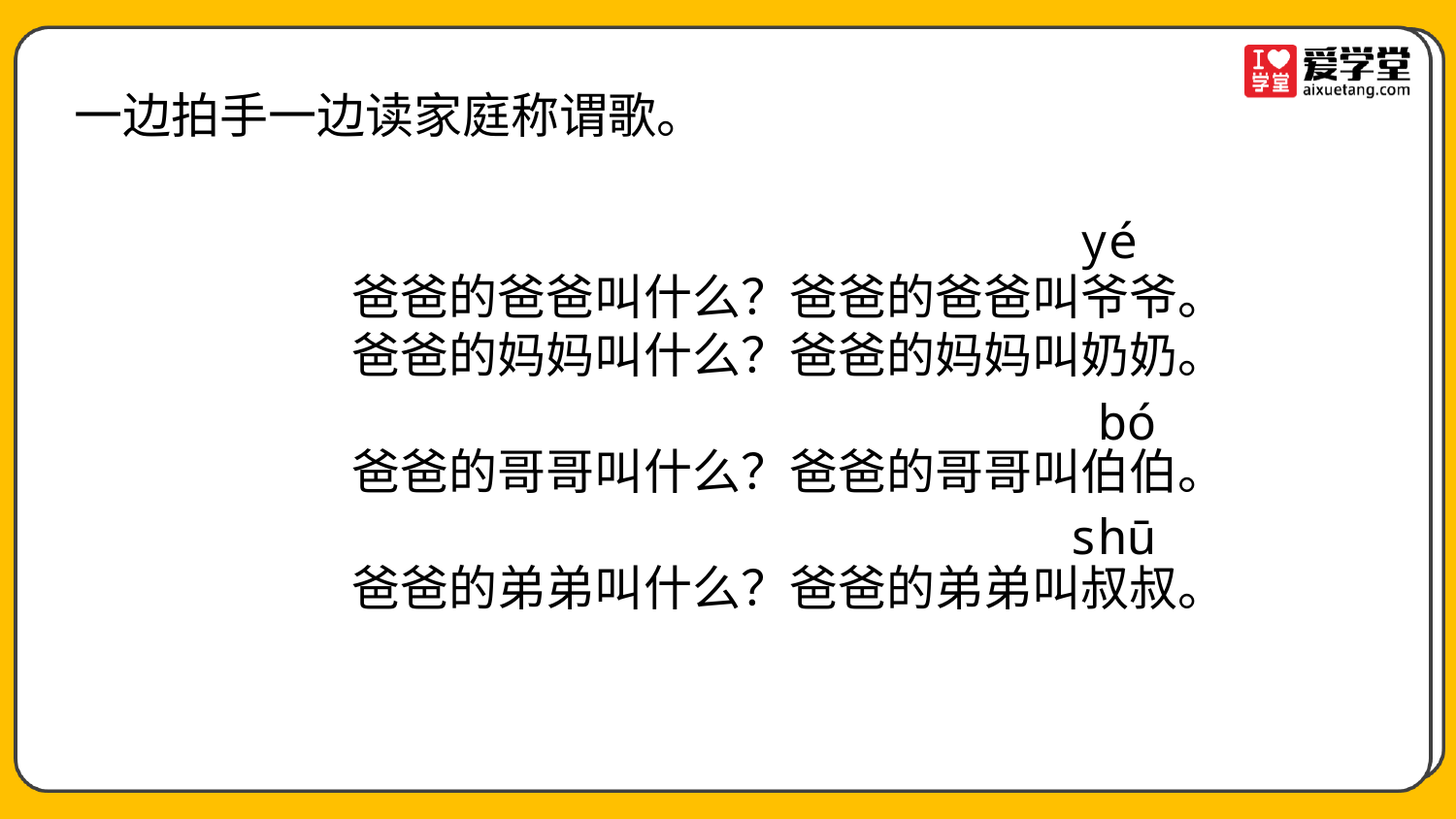

一边拍手一边读家庭称谓歌。
yé
爸爸的爸爸叫什么？爸爸的爸爸叫爷爷。
爸爸的妈妈叫什么？爸爸的妈妈叫奶奶。

爸爸的哥哥叫什么？爸爸的哥哥叫伯伯。

爸爸的弟弟叫什么？爸爸的弟弟叫叔叔。
 bó
shū